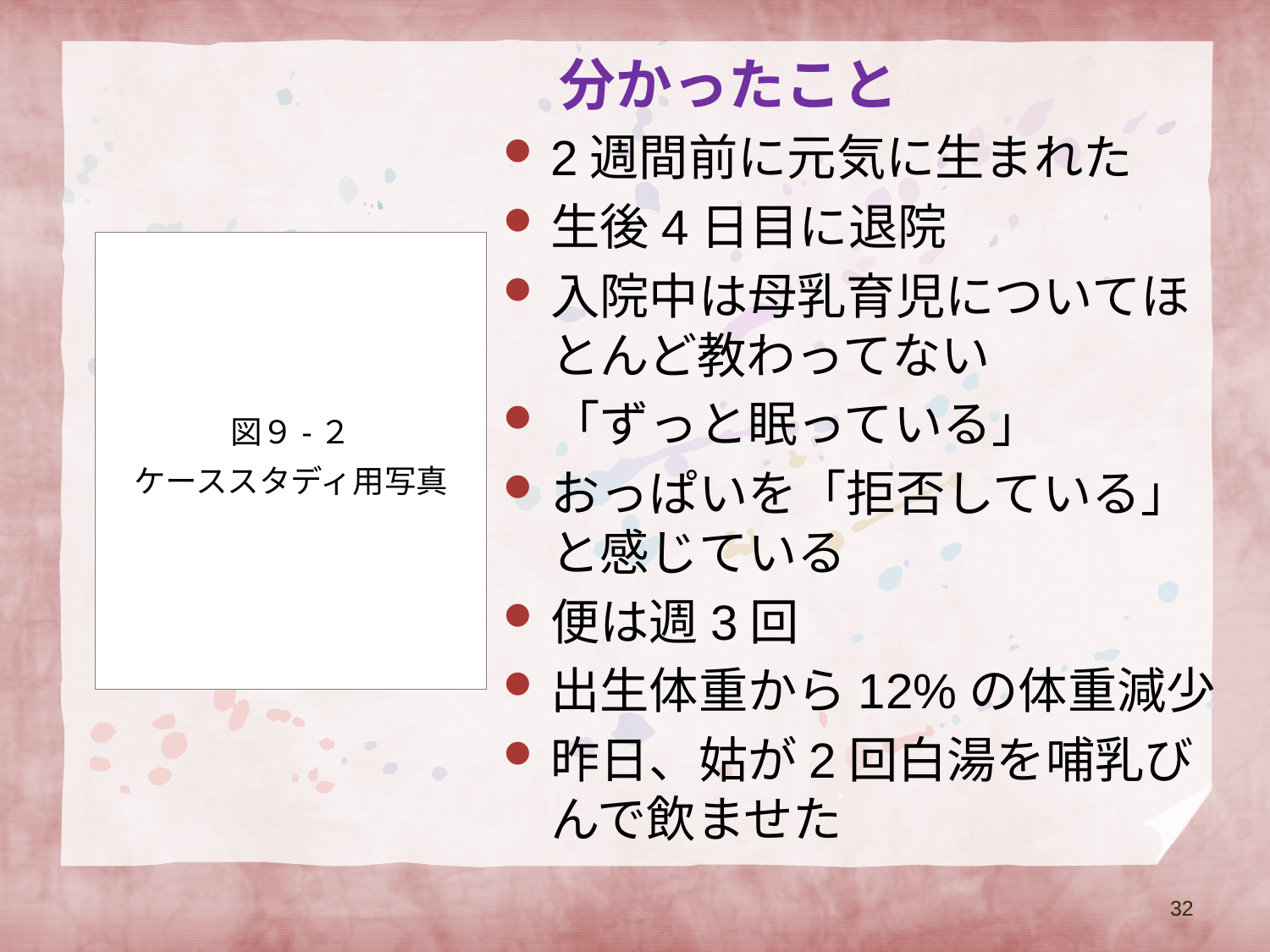

分かったこと
2週間前に元気に生まれた
生後4日目に退院
入院中は母乳育児についてほとんど教わってない
「ずっと眠っている」
おっぱいを「拒否している」と感じている
便は週3回
出生体重から12%の体重減少
昨日、姑が2回白湯を哺乳びんで飲ませた

図９-２
ケーススタディ用写真

32